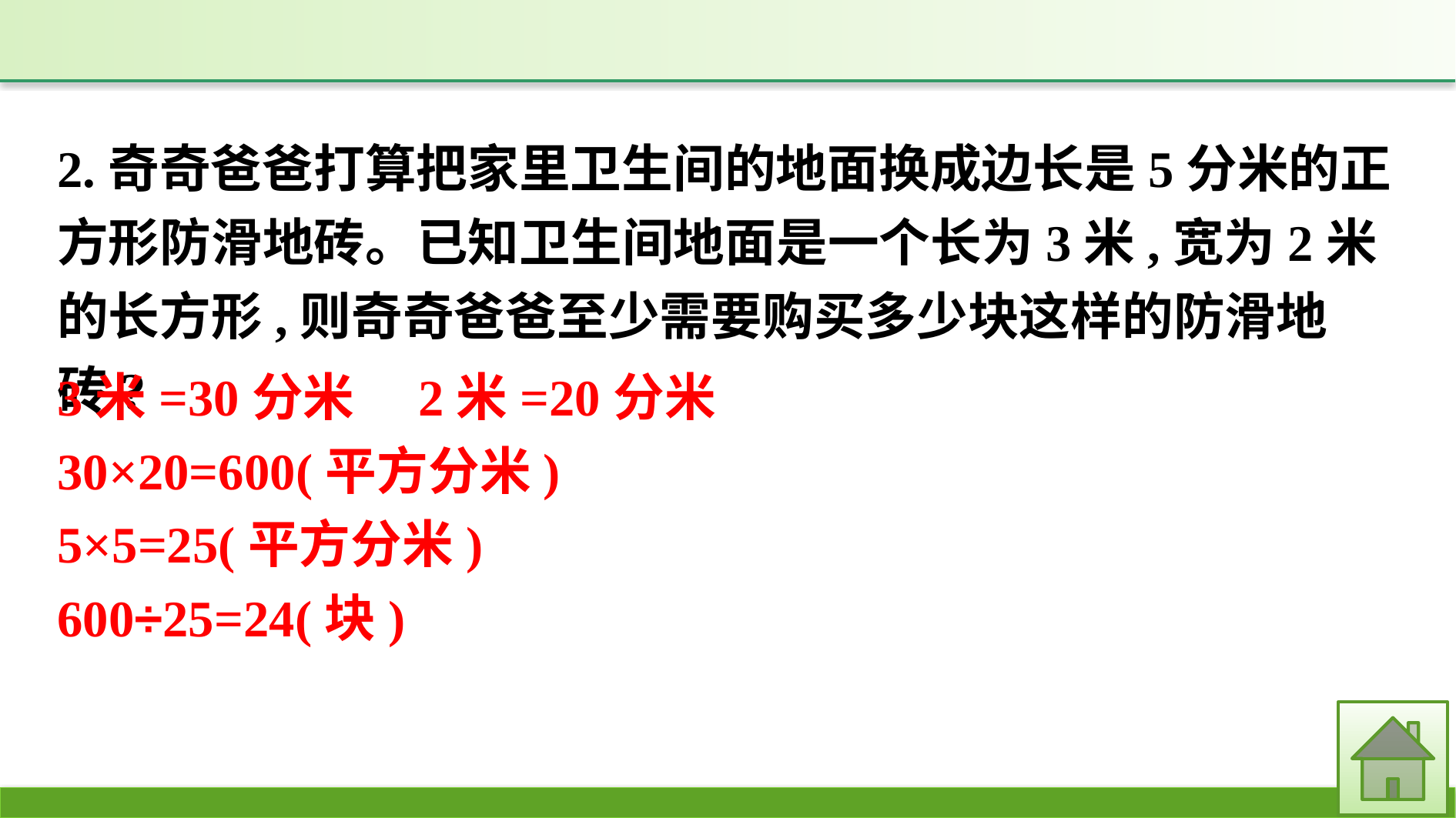

2.奇奇爸爸打算把家里卫生间的地面换成边长是5分米的正方形防滑地砖。已知卫生间地面是一个长为3米,宽为2米的长方形,则奇奇爸爸至少需要购买多少块这样的防滑地砖?
3米=30分米　2米=20分米
30×20=600(平方分米)
5×5=25(平方分米)
600÷25=24(块)